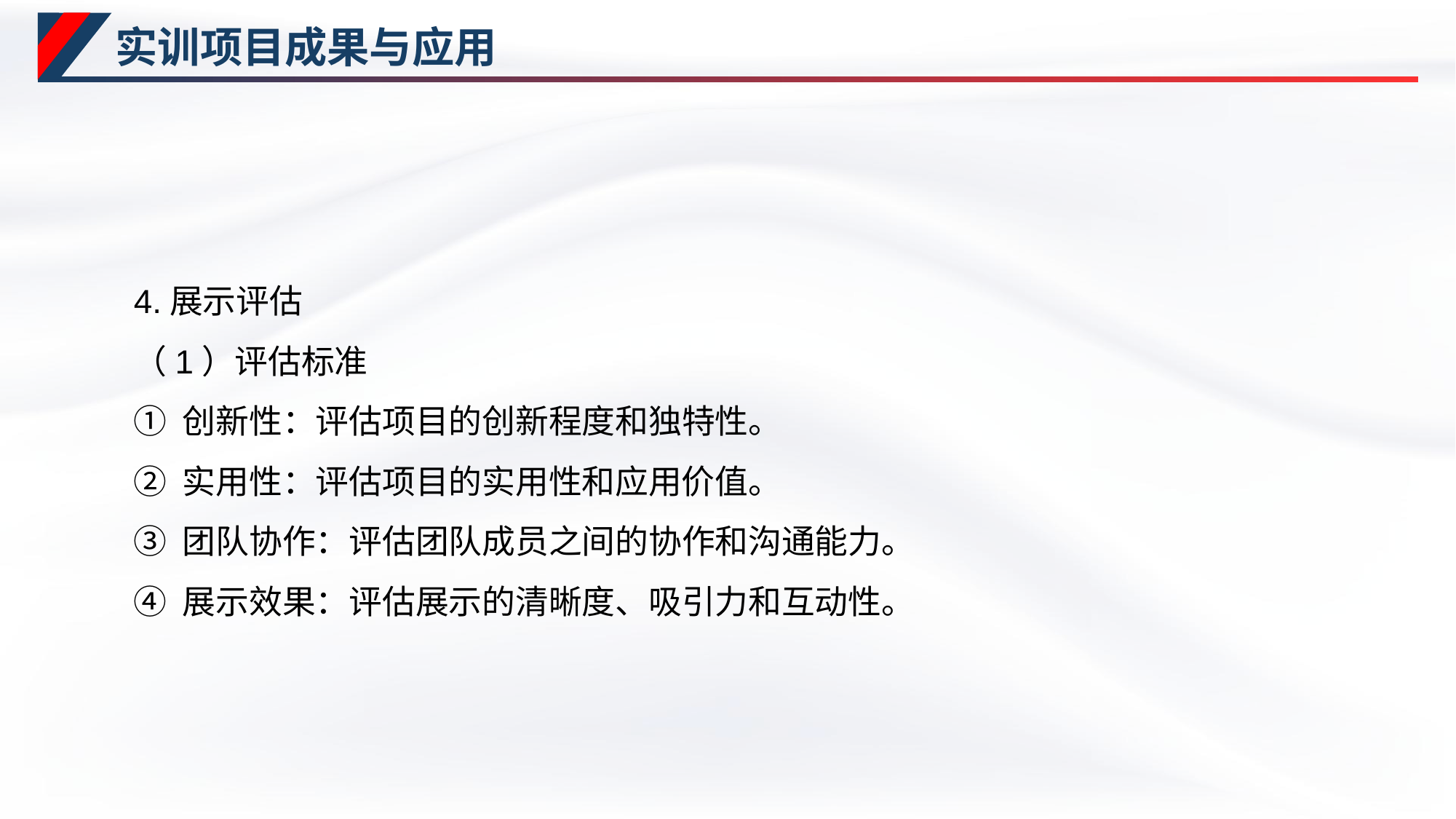

# 实训项目成果与应用
4.展示评估
（1）评估标准
① 创新性：评估项目的创新程度和独特性。
② 实用性：评估项目的实用性和应用价值。
③ 团队协作：评估团队成员之间的协作和沟通能力。
④ 展示效果：评估展示的清晰度、吸引力和互动性。